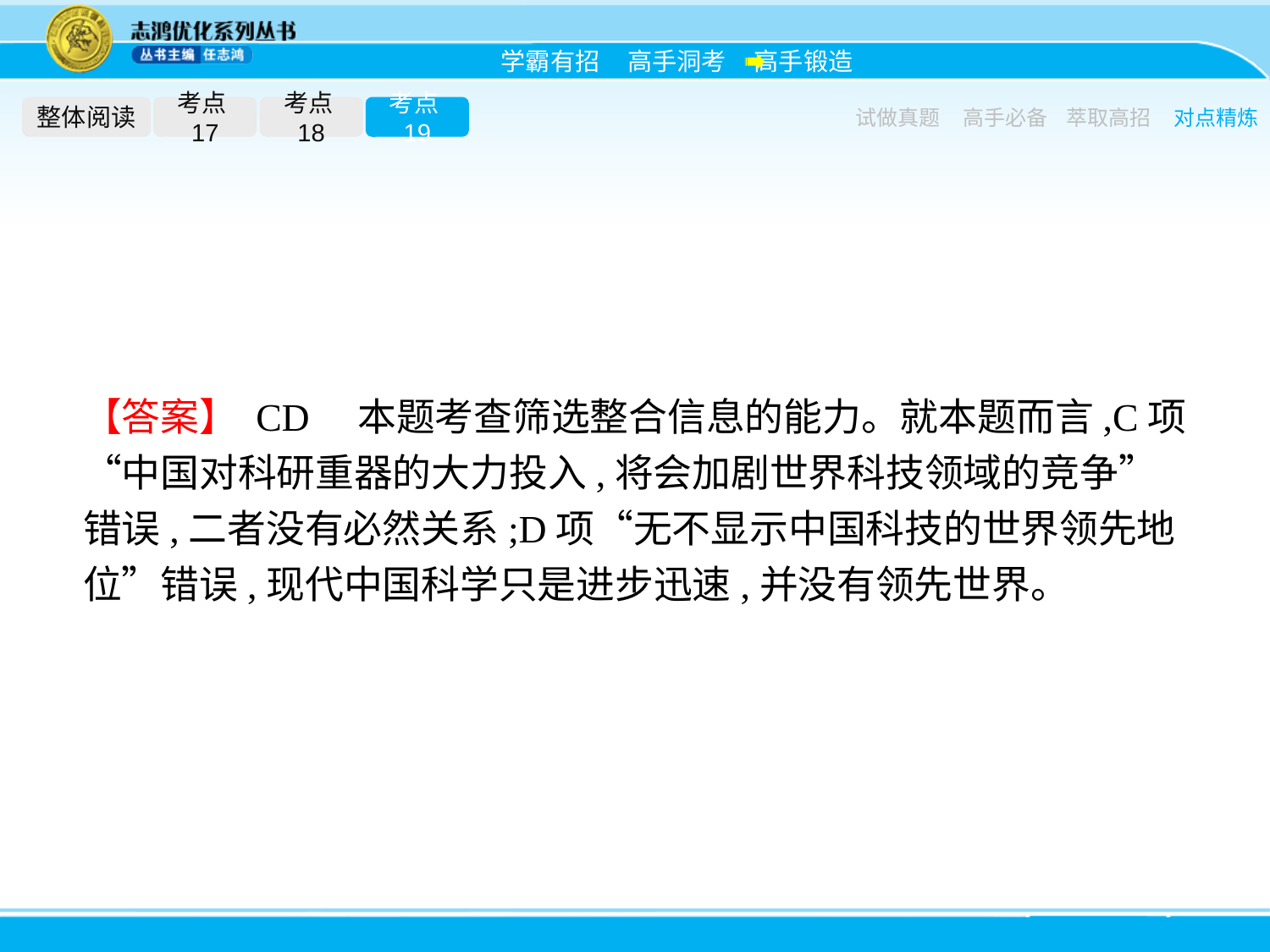

整体阅读
考点17
考点18
考点19
试做真题
高手必备
萃取高招
对点精炼
【答案】 CD　本题考查筛选整合信息的能力。就本题而言,C项“中国对科研重器的大力投入,将会加剧世界科技领域的竞争”错误,二者没有必然关系;D项“无不显示中国科技的世界领先地位”错误,现代中国科学只是进步迅速,并没有领先世界。